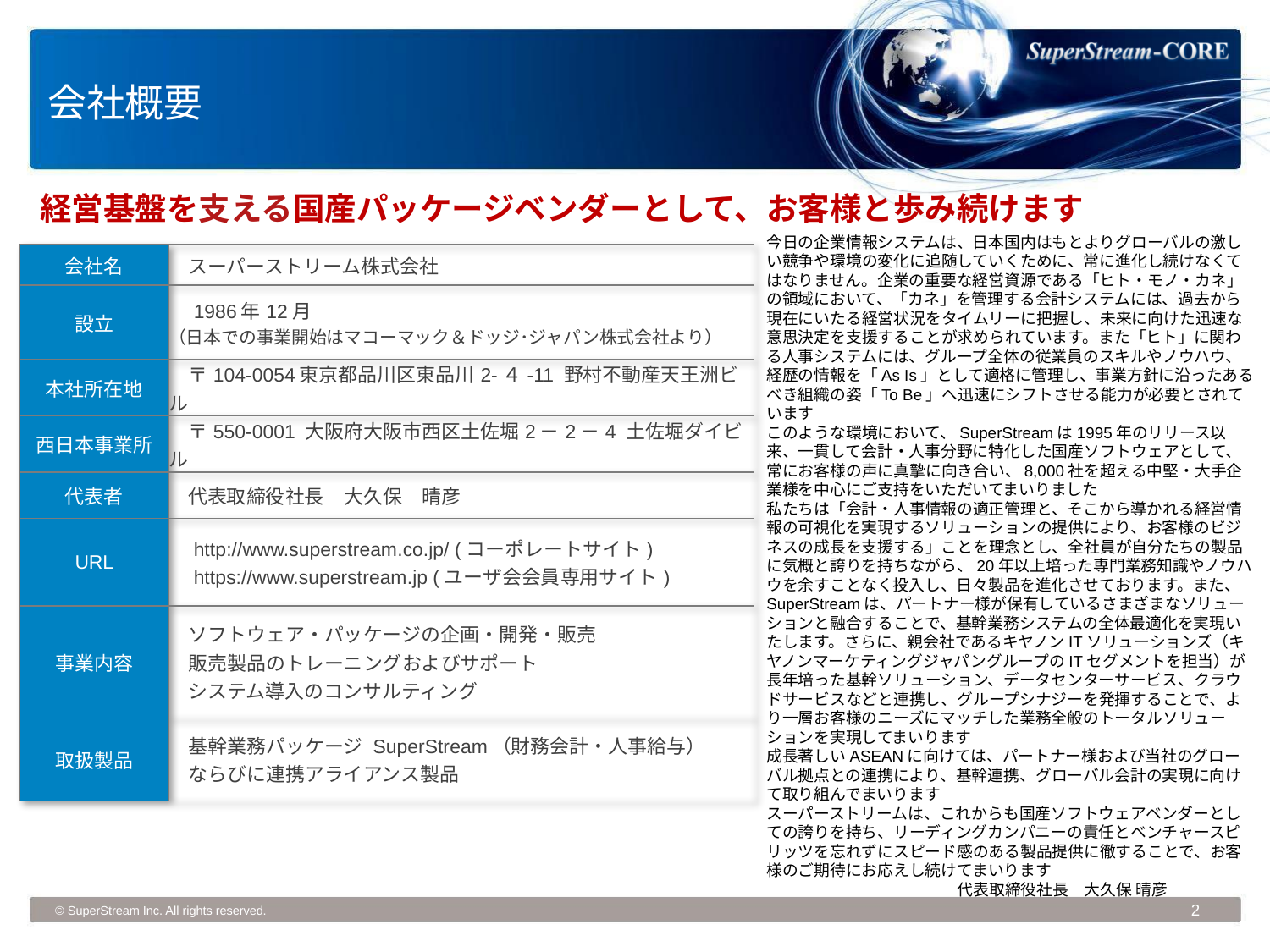

会社概要
経営基盤を支える国産パッケージベンダーとして、お客様と歩み続けます
今日の企業情報システムは、日本国内はもとよりグローバルの激しい競争や環境の変化に追随していくために、常に進化し続けなくてはなりません。企業の重要な経営資源である「ヒト・モノ・カネ」の領域において、「カネ」を管理する会計システムには、過去から現在にいたる経営状況をタイムリーに把握し、未来に向けた迅速な意思決定を支援することが求められています。また「ヒト」に関わる人事システムには、グループ全体の従業員のスキルやノウハウ、経歴の情報を「As Is」として適格に管理し、事業方針に沿ったあるべき組織の姿「To Be」へ迅速にシフトさせる能力が必要とされています
このような環境において、SuperStreamは1995年のリリース以来、一貫して会計・人事分野に特化した国産ソフトウェアとして、常にお客様の声に真摯に向き合い、8,000社を超える中堅・大手企業様を中心にご支持をいただいてまいりました
私たちは「会計・人事情報の適正管理と、そこから導かれる経営情報の可視化を実現するソリューションの提供により、お客様のビジネスの成長を支援する」ことを理念とし、全社員が自分たちの製品に気概と誇りを持ちながら、20年以上培った専門業務知識やノウハウを余すことなく投入し、日々製品を進化させております。また、SuperStreamは、パートナー様が保有しているさまざまなソリューションと融合することで、基幹業務システムの全体最適化を実現いたします。さらに、親会社であるキヤノンITソリューションズ（キヤノンマーケティングジャパングループのITセグメントを担当）が長年培った基幹ソリューション、データセンターサービス、クラウドサービスなどと連携し、グループシナジーを発揮することで、より一層お客様のニーズにマッチした業務全般のトータルソリューションを実現してまいります
成長著しいASEANに向けては、パートナー様および当社のグローバル拠点との連携により、基幹連携、グローバル会計の実現に向けて取り組んでまいります
スーパーストリームは、これからも国産ソフトウェアベンダーとしての誇りを持ち、リーディングカンパニーの責任とベンチャースピリッツを忘れずにスピード感のある製品提供に徹することで、お客様のご期待にお応えし続けてまいります
                                                    代表取締役社長　大久保 晴彦
| 会社名 | スーパーストリーム株式会社 |
| --- | --- |
| 設立 | 1986年12月 （日本での事業開始はマコーマック＆ドッジ･ジャパン株式会社より） |
| 本社所在地 | 〒104-0054東京都品川区東品川2-４-11 野村不動産天王洲ビル |
| 西日本事業所 | 〒550-0001 大阪府大阪市西区土佐堀2－2－4 土佐堀ダイビル |
| 代表者 | 代表取締役社長　大久保　晴彦 |
| URL | http://www.superstream.co.jp/ (コーポレートサイト) 　https://www.superstream.jp (ユーザ会会員専用サイト) |
| 事業内容 | ソフトウェア・パッケージの企画・開発・販売 　販売製品のトレーニングおよびサポート 　システム導入のコンサルティング |
| 取扱製品 | 基幹業務パッケージ SuperStream（財務会計・人事給与） 　ならびに連携アライアンス製品 |
© SuperStream Inc. All rights reserved.
2